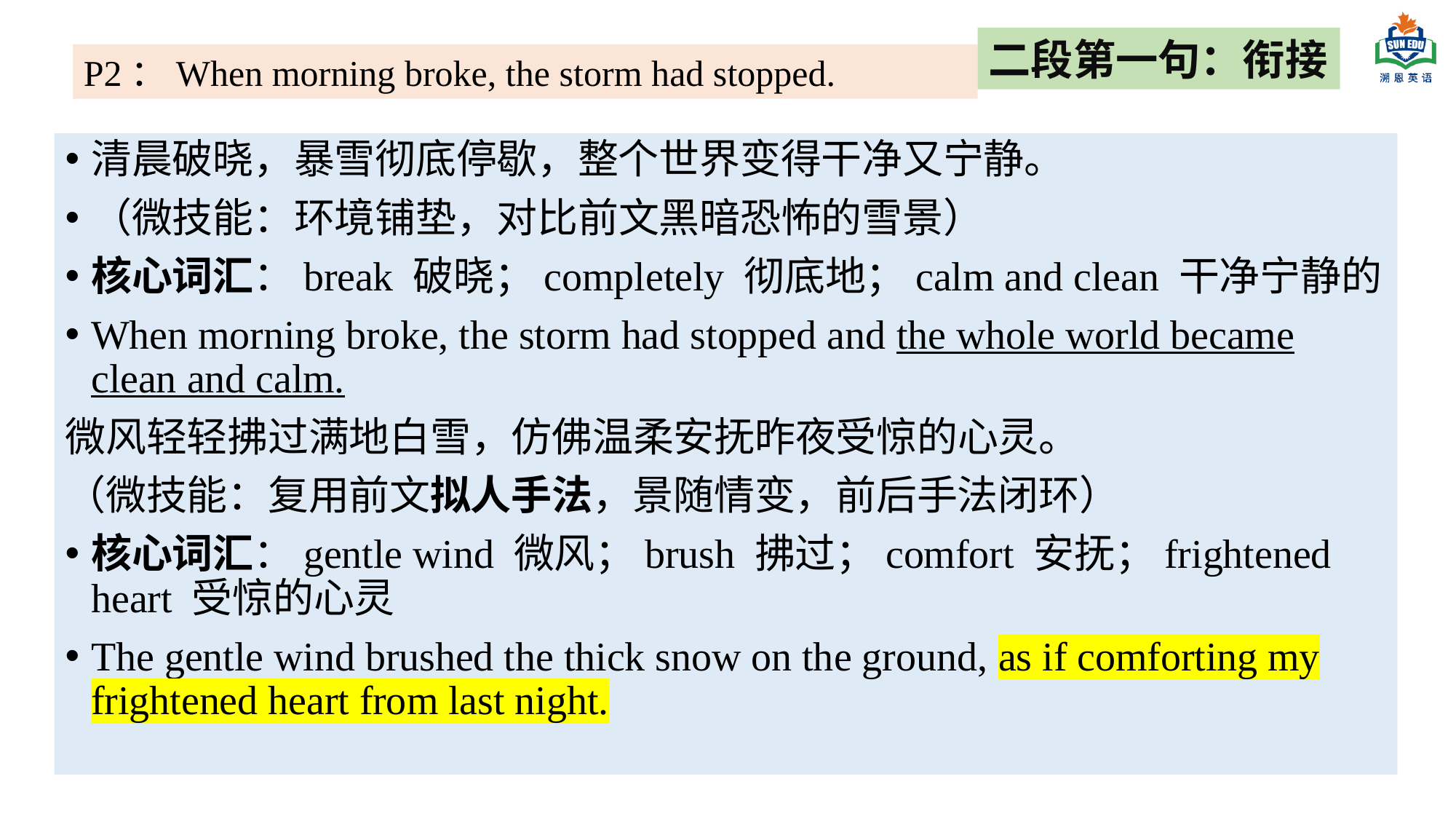

二段第一句：衔接
P2：When morning broke, the storm had stopped.
清晨破晓，暴雪彻底停歇，整个世界变得干净又宁静。
（微技能：环境铺垫，对比前文黑暗恐怖的雪景）
核心词汇：break 破晓；completely 彻底地；calm and clean 干净宁静的
When morning broke, the storm had stopped and the whole world became clean and calm.
微风轻轻拂过满地白雪，仿佛温柔安抚昨夜受惊的心灵。
（微技能：复用前文拟人手法，景随情变，前后手法闭环）
核心词汇：gentle wind 微风；brush 拂过；comfort 安抚；frightened heart 受惊的心灵
The gentle wind brushed the thick snow on the ground, as if comforting my frightened heart from last night.